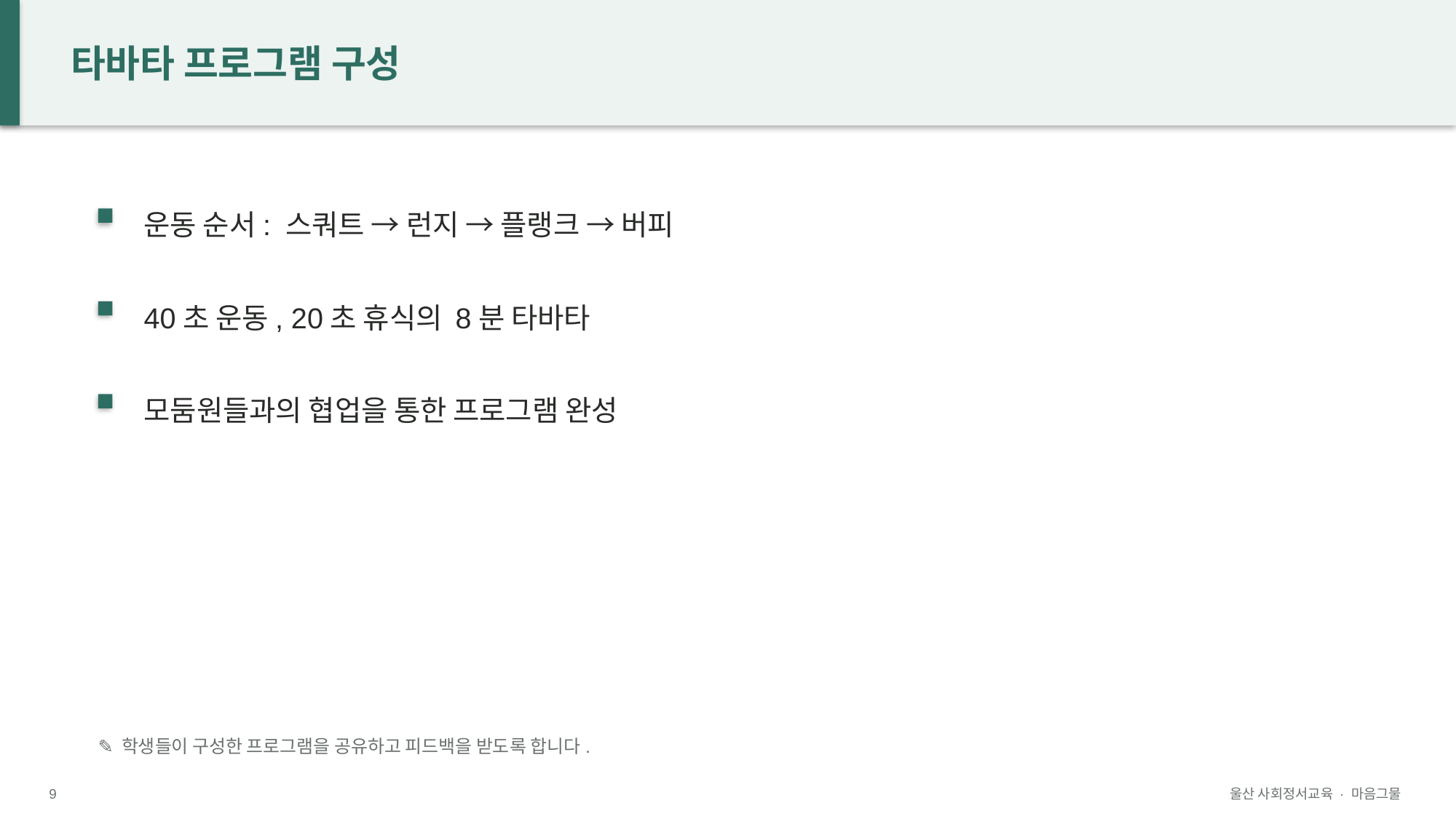

타바타 프로그램 구성
운동 순서: 스쿼트 → 런지 → 플랭크 → 버피

40초 운동, 20초 휴식의 8분 타바타

모둠원들과의 협업을 통한 프로그램 완성

✎ 학생들이 구성한 프로그램을 공유하고 피드백을 받도록 합니다.
9
울산 사회정서교육 · 마음그물